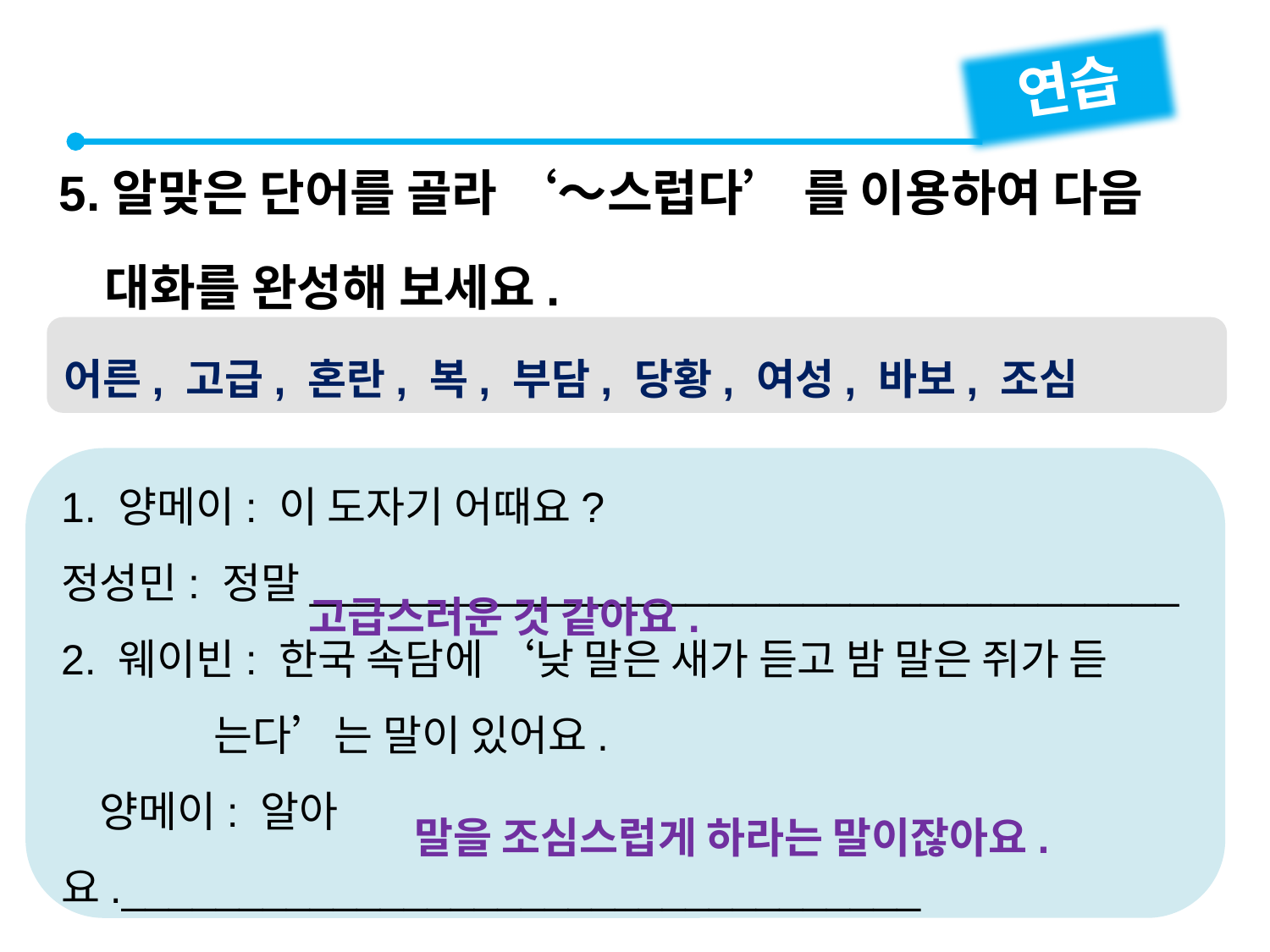

연습
5.알맞은 단어를 골라 ‘～스럽다’ 를 이용하여 다음
   대화를 완성해 보세요.
어른, 고급, 혼란, 복, 부담, 당황, 여성, 바보, 조심
1. 양메이: 이 도자기 어때요?
정성민: 정말_____________________________________
2. 웨이빈: 한국 속담에 ‘낮 말은 새가 듣고 밤 말은 쥐가 듣
               는다’는 말이 있어요.
   양메이: 알아요.__________________________________
고급스러운 것 같아요.
말을 조심스럽게 하라는 말이잖아요.